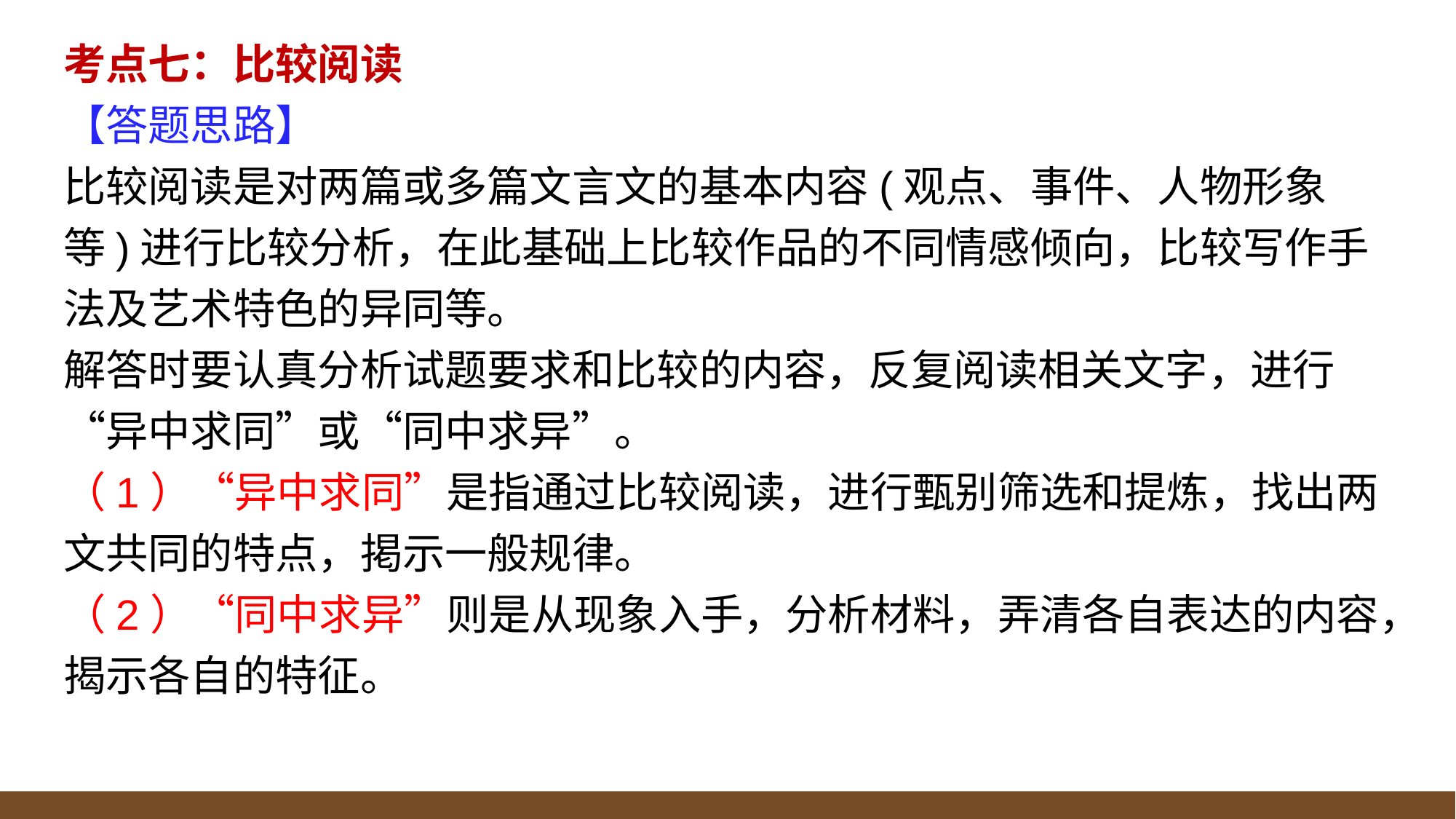

考点七：比较阅读
【答题思路】
比较阅读是对两篇或多篇文言文的基本内容(观点、事件、人物形象等)进行比较分析，在此基础上比较作品的不同情感倾向，比较写作手法及艺术特色的异同等。
解答时要认真分析试题要求和比较的内容，反复阅读相关文字，进行“异中求同”或“同中求异”。
（1）“异中求同”是指通过比较阅读，进行甄别筛选和提炼，找出两文共同的特点，掲示一般规律。
（2）“同中求异”则是从现象入手，分析材料，弄清各自表达的内容，揭示各自的特征。